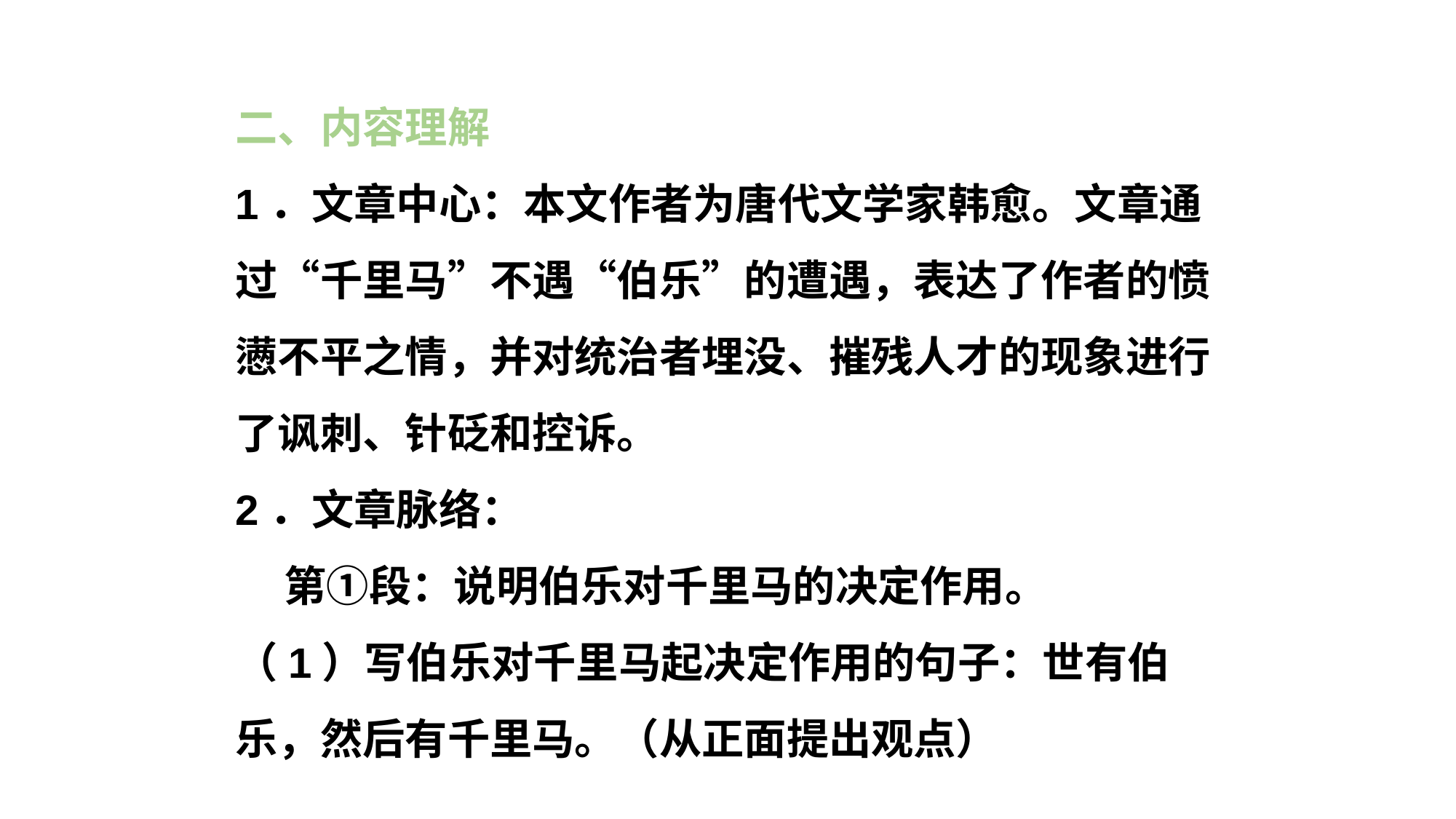

二、内容理解
1．文章中心：本文作者为唐代文学家韩愈。文章通过“千里马”不遇“伯乐”的遭遇，表达了作者的愤懑不平之情，并对统治者埋没、摧残人才的现象进行了讽刺、针砭和控诉。
2．文章脉络：
    第①段：说明伯乐对千里马的决定作用。
（1）写伯乐对千里马起决定作用的句子：世有伯乐，然后有千里马。（从正面提出观点）